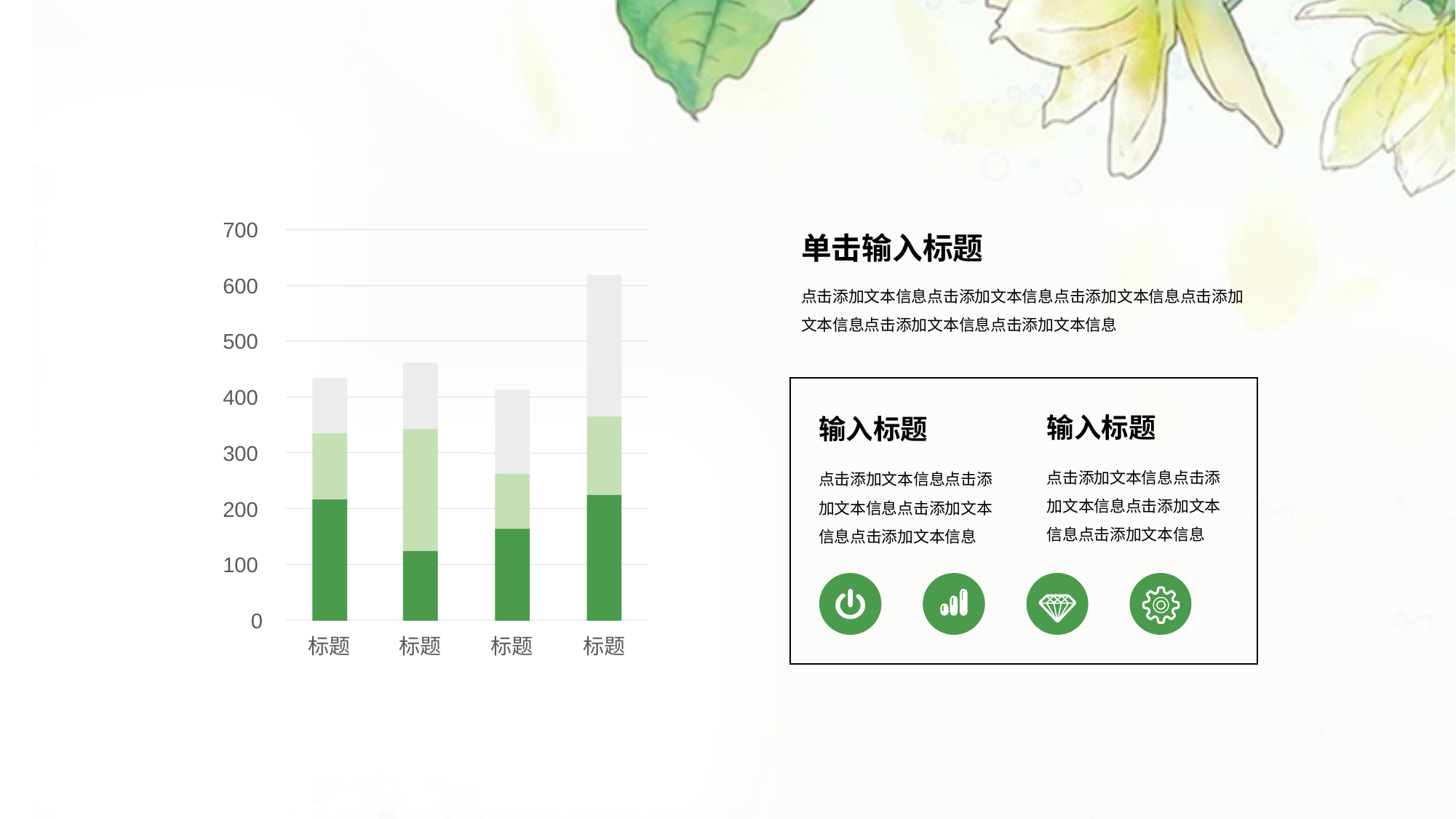

700
单击输入标题
点击添加文本信息点击添加文本信息点击添加文本信息点击添加文本信息点击添加文本信息点击添加文本信息

600

500

400

输入标题
点击添加文本信息点击添加文本信息点击添加文本信息点击添加文本信息
输入标题
点击添加文本信息点击添加文本信息点击添加文本信息点击添加文本信息

300

200

100

0

标题
标题
标题
标题